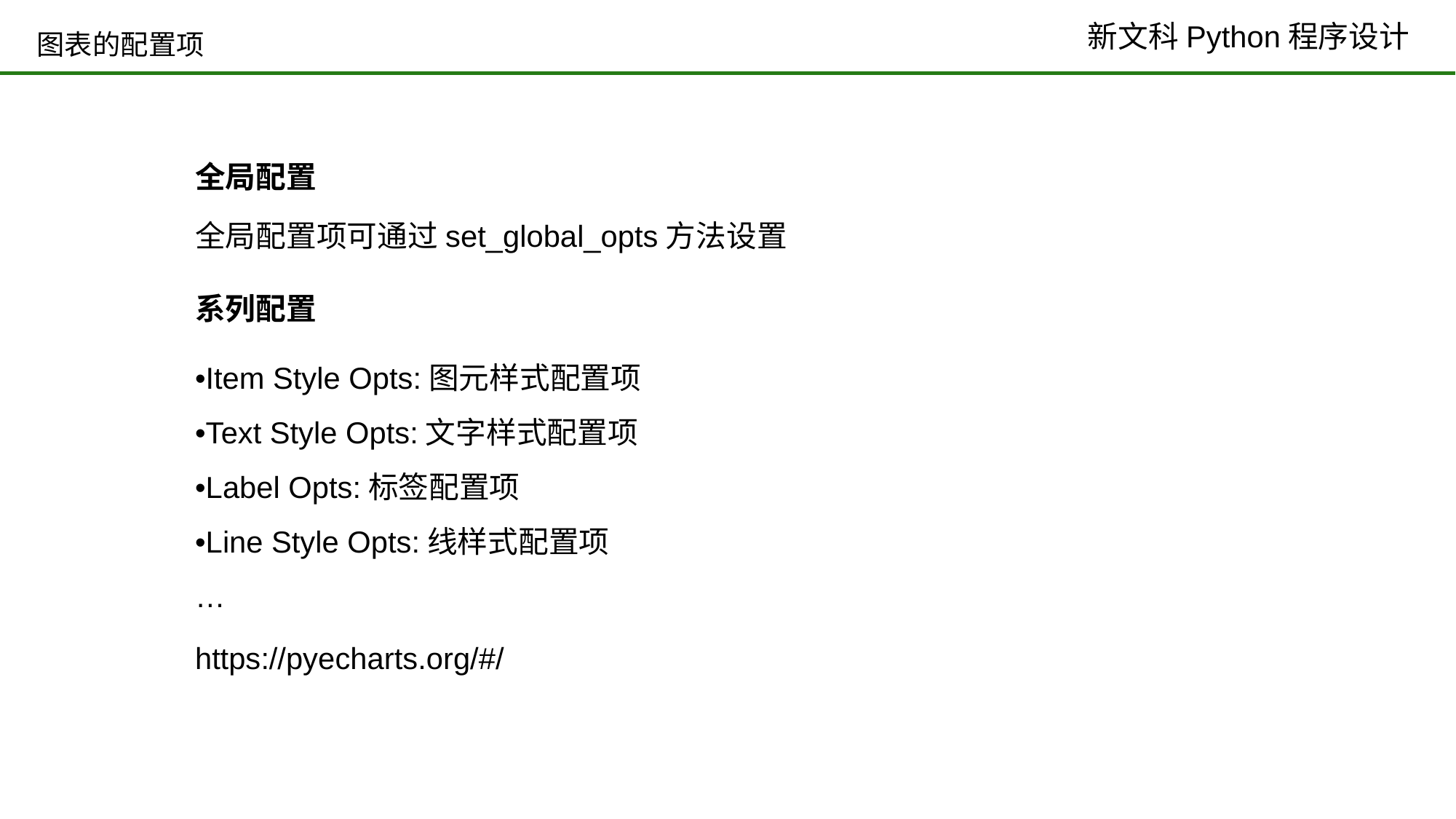

# 图表的配置项
全局配置
全局配置项可通过set_global_opts方法设置
系列配置
•Item Style Opts:图元样式配置项
•Text Style Opts:文字样式配置项
•Label Opts:标签配置项
•Line Style Opts:线样式配置项
…
https://pyecharts.org/#/